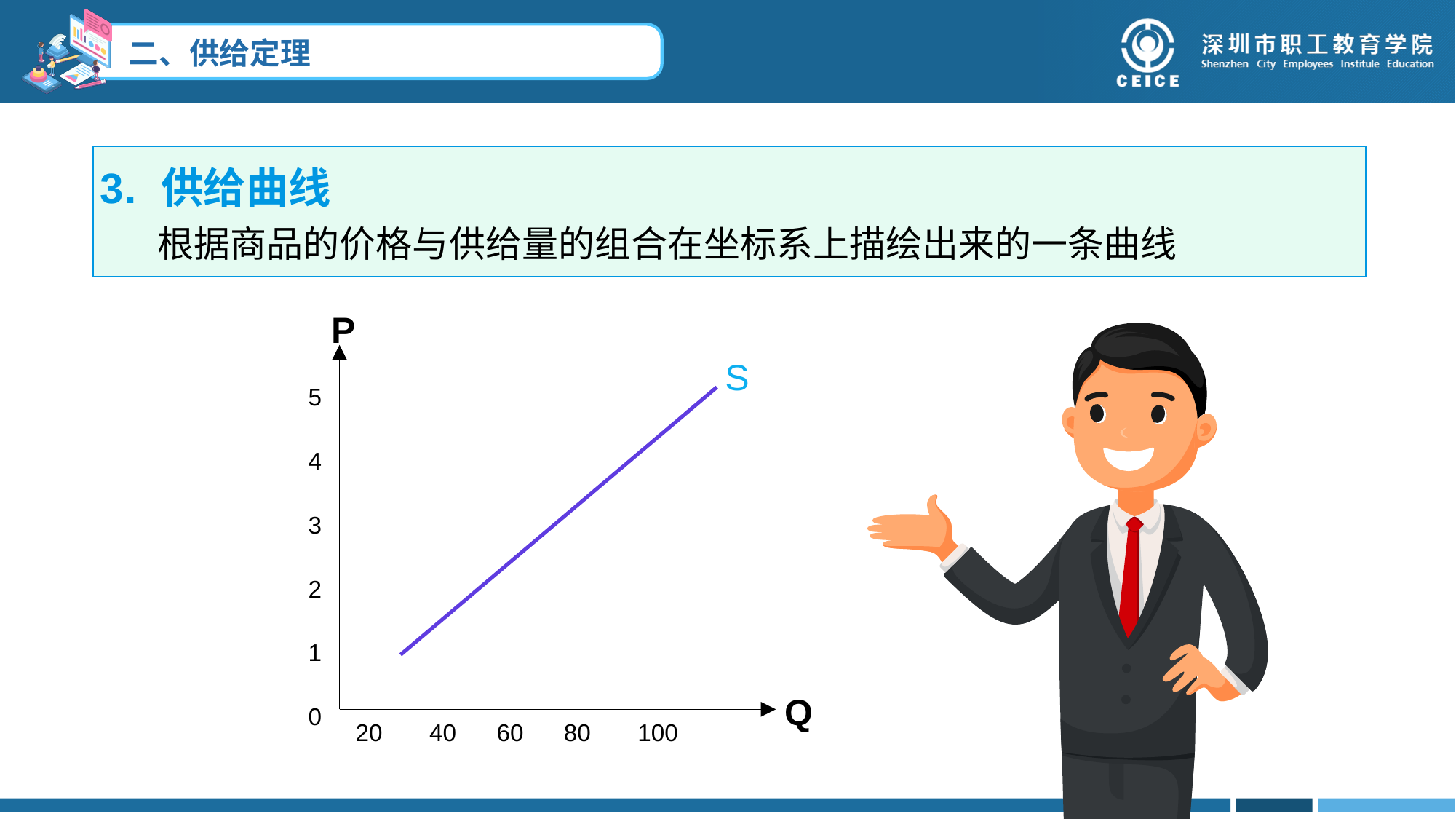

供给曲线
      根据商品的价格与供给量的组合在坐标系上描绘出来的一条曲线

P
5
4
3
2
1
0
S
Q
20       40      60      80       100